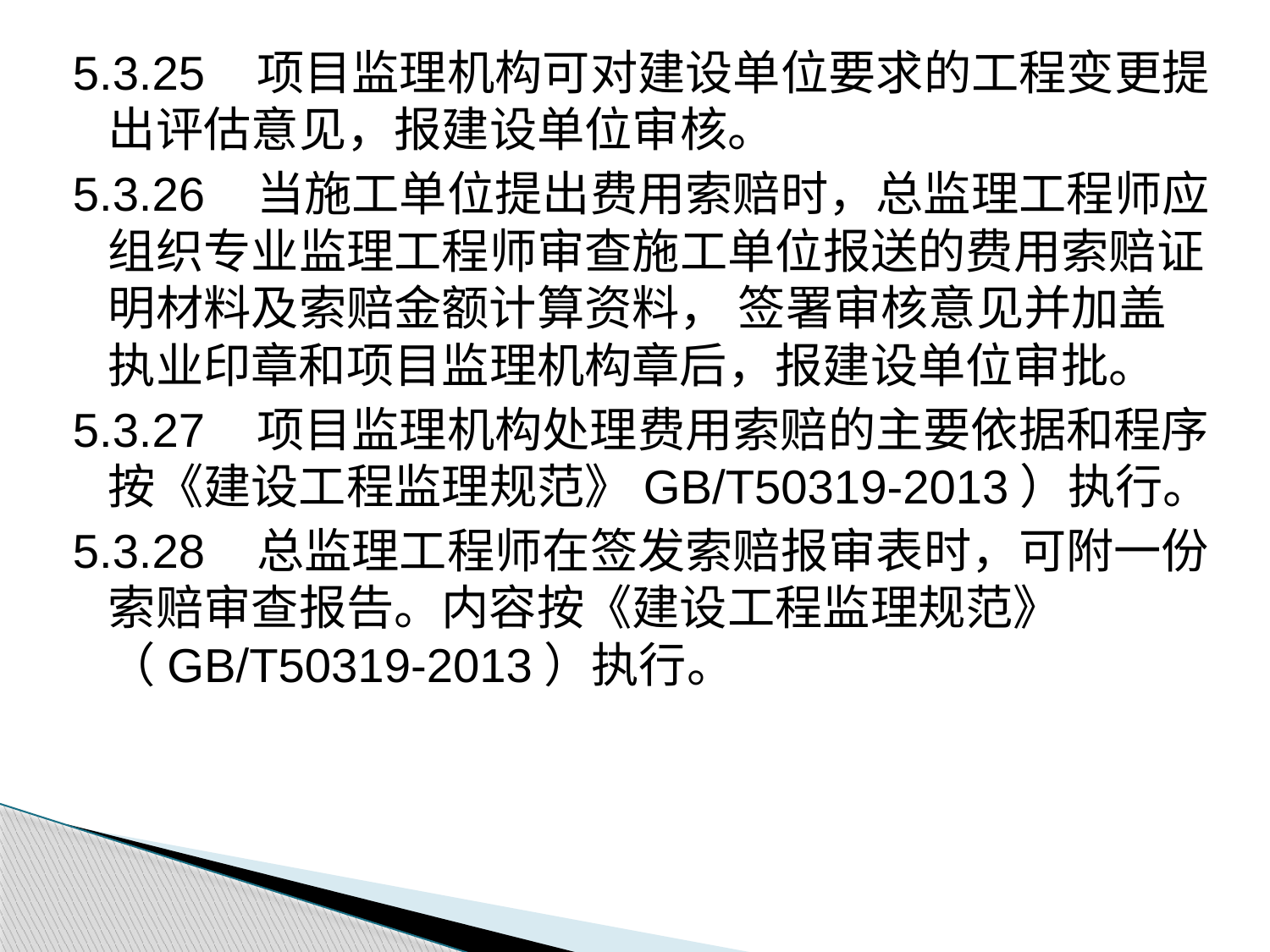

5.3.25   项目监理机构可对建设单位要求的工程变更提出评估意见，报建设单位审核。
5.3.26   当施工单位提出费用索赔时，总监理工程师应组织专业监理工程师审查施工单位报送的费用索赔证明材料及索赔金额计算资料， 签署审核意见并加盖执业印章和项目监理机构章后，报建设单位审批。
5.3.27   项目监理机构处理费用索赔的主要依据和程序按《建设工程监理规范》GB/T50319-2013）执行。
5.3.28   总监理工程师在签发索赔报审表时，可附一份索赔审查报告。内容按《建设工程监理规范》 （GB/T50319-2013）执行。